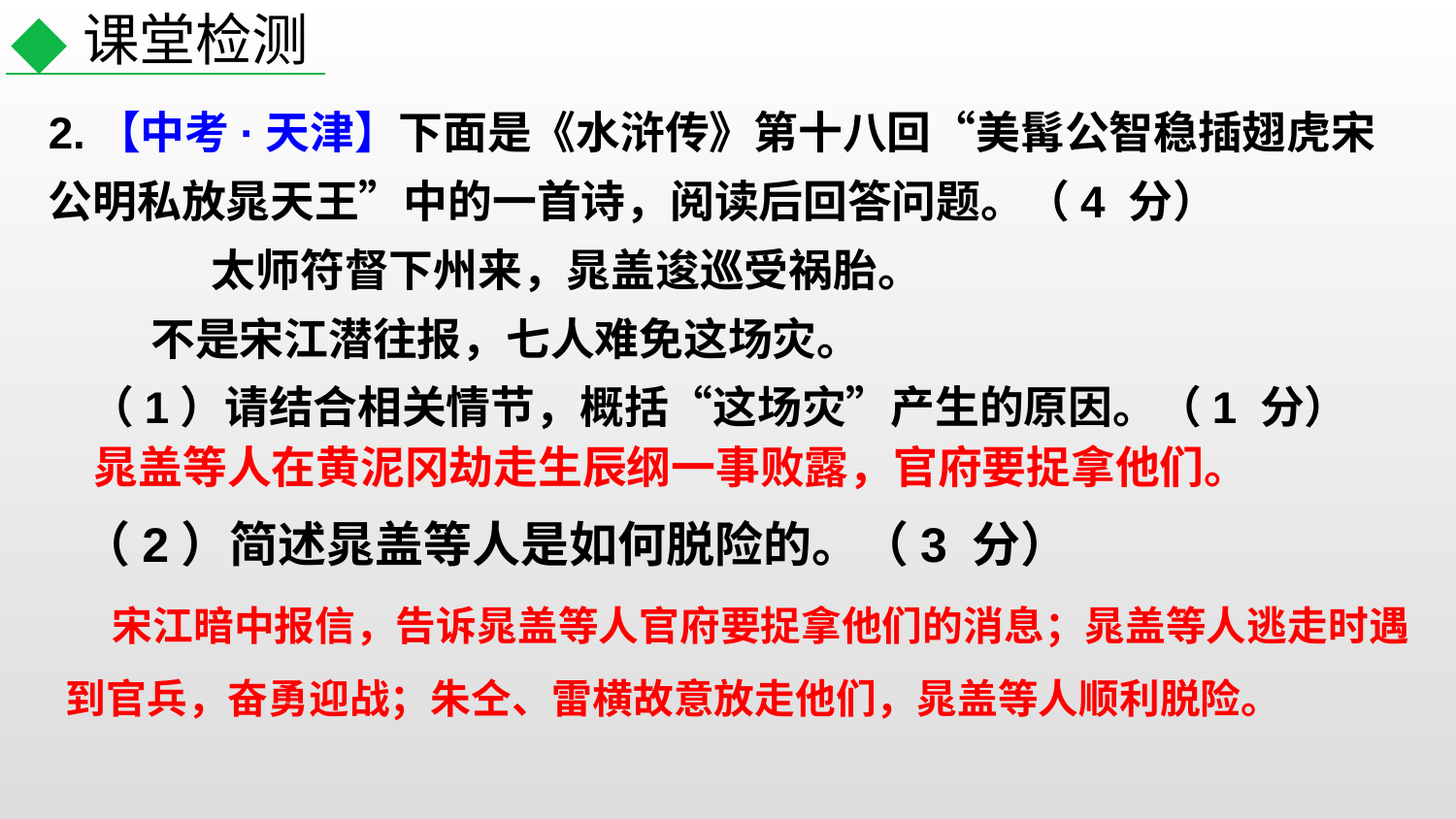

课堂检测

2.【中考·天津】下面是《水浒传》第十八回“美髯公智稳插翅虎宋公明私放晁天王”中的一首诗，阅读后回答问题。（4 分）
                太师符督下州来，晁盖逡巡受祸胎。
         不是宋江潜往报，七人难免这场灾。
   （1）请结合相关情节，概括“这场灾”产生的原因。（1 分）
晁盖等人在黄泥冈劫走生辰纲一事败露，官府要捉拿他们。
  （2）简述晁盖等人是如何脱险的。（3 分）
    宋江暗中报信，告诉晁盖等人官府要捉拿他们的消息；晁盖等人逃走时遇到官兵，奋勇迎战；朱仝、雷横故意放走他们，晁盖等人顺利脱险。